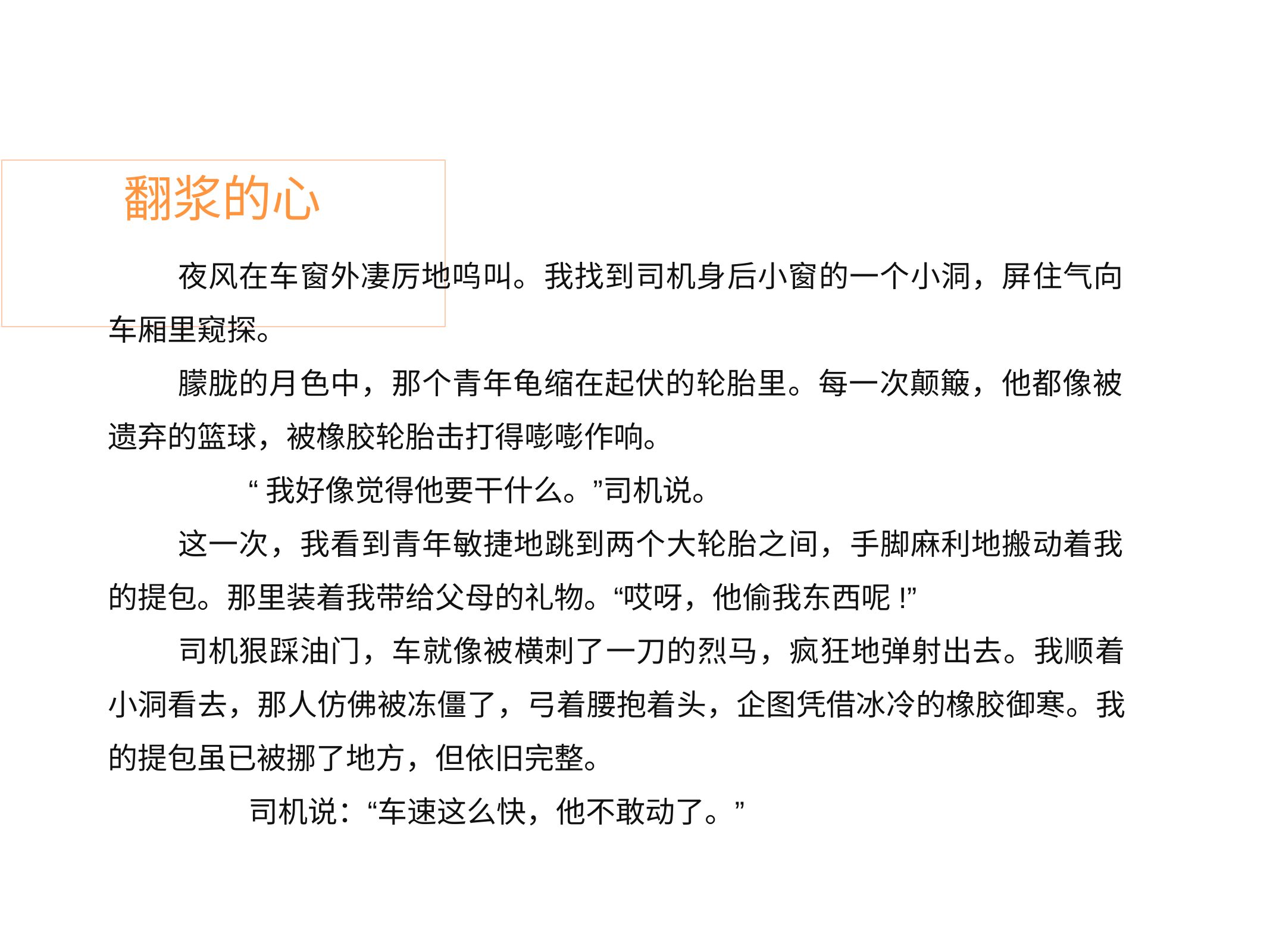

# 翻浆的心
夜风在车窗外凄厉地呜叫。我找到司机身后小窗的一个小洞，屏住气向 车厢里窥探。
朦胧的月色中，那个青年龟缩在起伏的轮胎里。每一次颠簸，他都像被 遗弃的篮球，被橡胶轮胎击打得嘭嘭作响。
“我好像觉得他要干什么。”司机说。
这一次，我看到青年敏捷地跳到两个大轮胎之间，手脚麻利地搬动着我 的提包。那里装着我带给父母的礼物。“哎呀，他偷我东西呢!”
司机狠踩油门，车就像被横刺了一刀的烈马，疯狂地弹射出去。我顺着 小洞看去，那人仿佛被冻僵了，弓着腰抱着头，企图凭借冰冷的橡胶御寒。我 的提包虽已被挪了地方，但依旧完整。
司机说：“车速这么快，他不敢动了。”